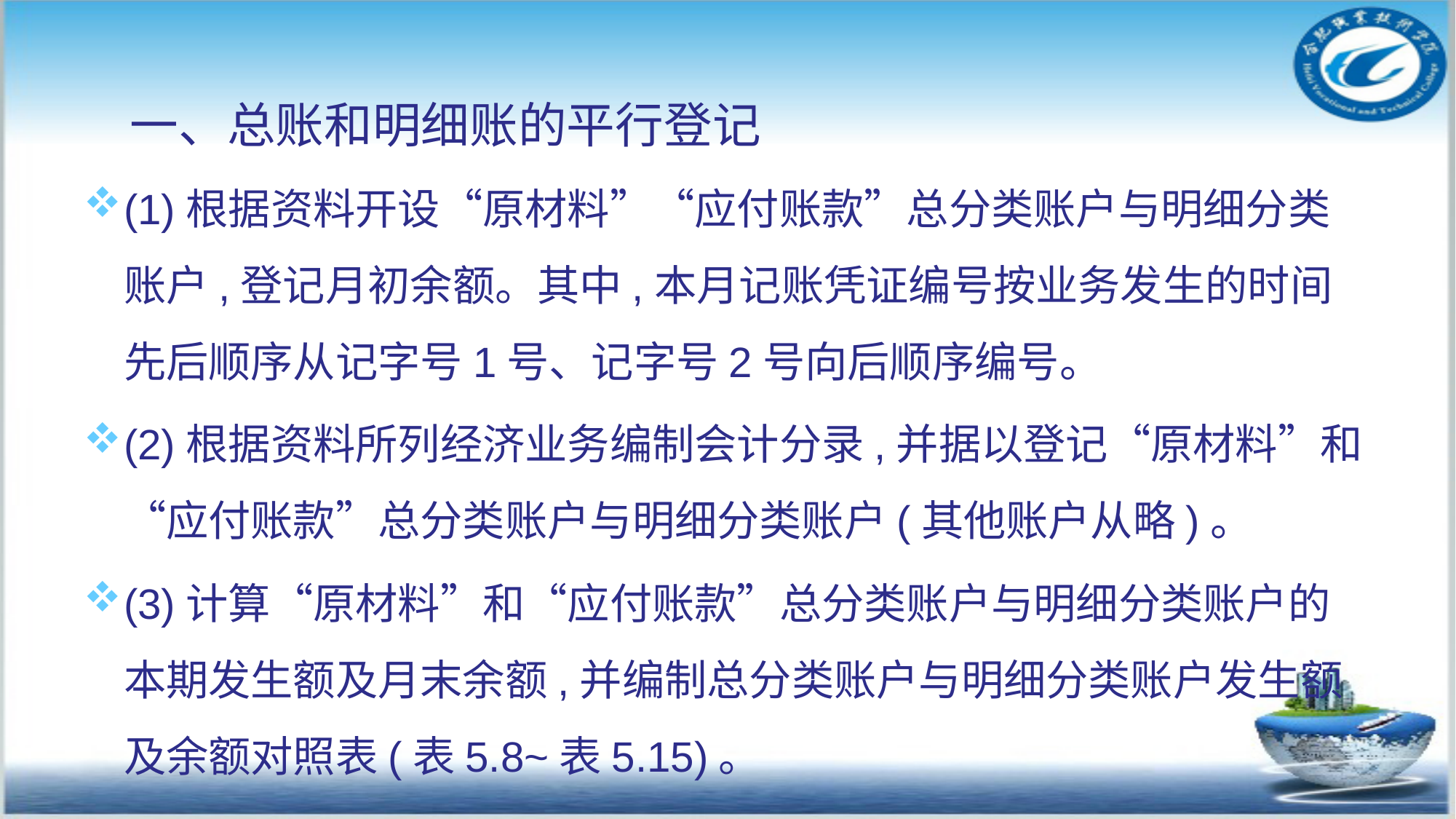

一、总账和明细账的平行登记
(1)根据资料开设“原材料”“应付账款”总分类账户与明细分类账户,登记月初余额。其中,本月记账凭证编号按业务发生的时间先后顺序从记字号1号、记字号2号向后顺序编号。
(2)根据资料所列经济业务编制会计分录,并据以登记“原材料”和“应付账款”总分类账户与明细分类账户(其他账户从略)。
(3)计算“原材料”和“应付账款”总分类账户与明细分类账户的本期发生额及月末余额,并编制总分类账户与明细分类账户发生额及余额对照表(表5.8~表5.15)。

8